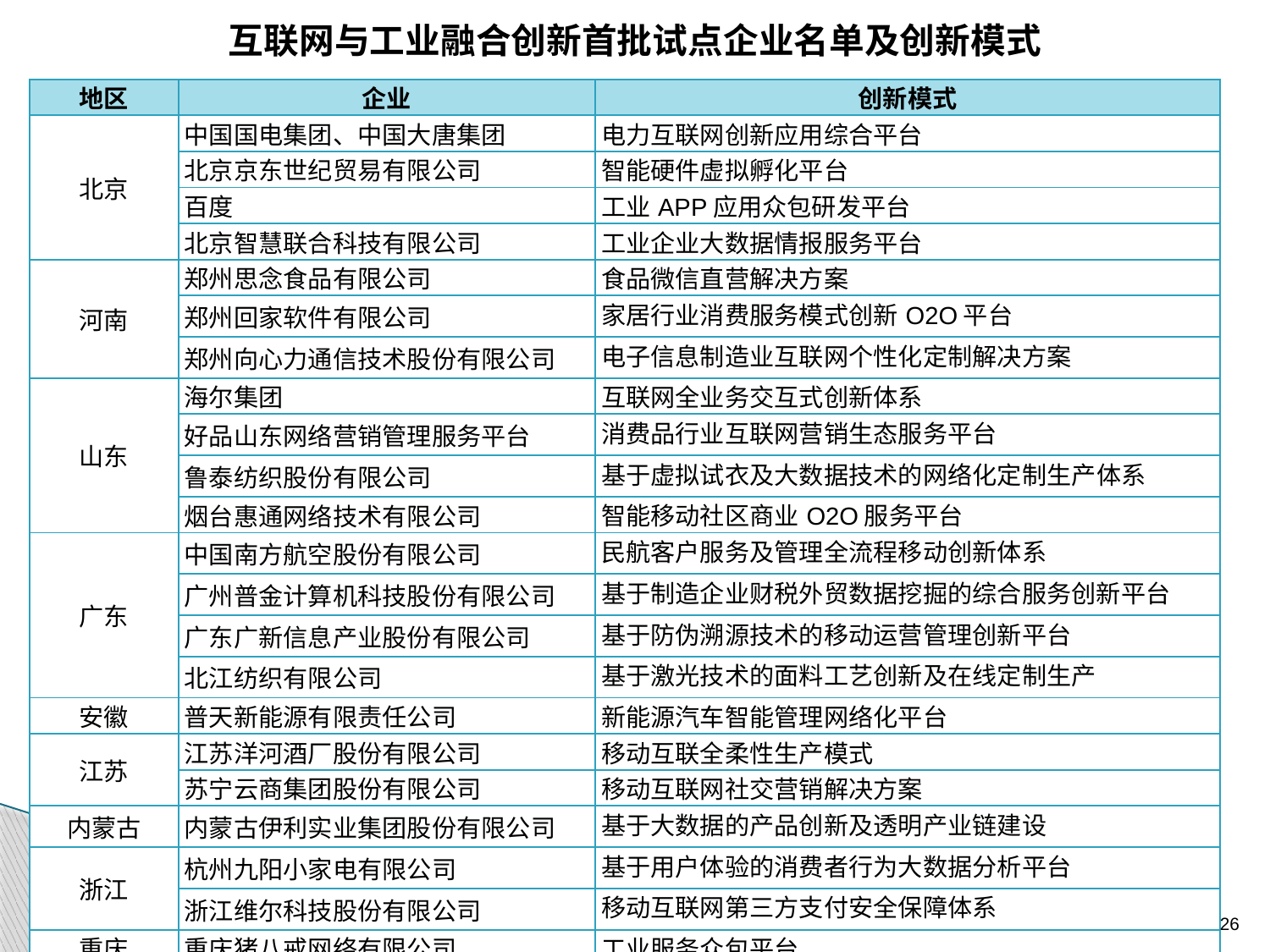

# 互联网与工业融合创新首批试点企业名单及创新模式
| 地区 | 企业 | 创新模式 |
| --- | --- | --- |
| 北京 | 中国国电集团、中国大唐集团 | 电力互联网创新应用综合平台 |
|  | 北京京东世纪贸易有限公司 | 智能硬件虚拟孵化平台 |
|  | 百度 | 工业APP应用众包研发平台 |
|  | 北京智慧联合科技有限公司 | 工业企业大数据情报服务平台 |
| 河南 | 郑州思念食品有限公司 | 食品微信直营解决方案 |
|  | 郑州回家软件有限公司 | 家居行业消费服务模式创新O2O平台 |
|  | 郑州向心力通信技术股份有限公司 | 电子信息制造业互联网个性化定制解决方案 |
| 山东 | 海尔集团 | 互联网全业务交互式创新体系 |
|  | 好品山东网络营销管理服务平台 | 消费品行业互联网营销生态服务平台 |
|  | 鲁泰纺织股份有限公司 | 基于虚拟试衣及大数据技术的网络化定制生产体系 |
|  | 烟台惠通网络技术有限公司 | 智能移动社区商业O2O服务平台 |
| 广东 | 中国南方航空股份有限公司 | 民航客户服务及管理全流程移动创新体系 |
|  | 广州普金计算机科技股份有限公司 | 基于制造企业财税外贸数据挖掘的综合服务创新平台 |
|  | 广东广新信息产业股份有限公司 | 基于防伪溯源技术的移动运营管理创新平台 |
|  | 北江纺织有限公司 | 基于激光技术的面料工艺创新及在线定制生产 |
| 安徽 | 普天新能源有限责任公司 | 新能源汽车智能管理网络化平台 |
| 江苏 | 江苏洋河酒厂股份有限公司 | 移动互联全柔性生产模式 |
|  | 苏宁云商集团股份有限公司 | 移动互联网社交营销解决方案 |
| 内蒙古 | 内蒙古伊利实业集团股份有限公司 | 基于大数据的产品创新及透明产业链建设 |
| 浙江 | 杭州九阳小家电有限公司 | 基于用户体验的消费者行为大数据分析平台 |
|  | 浙江维尔科技股份有限公司 | 移动互联网第三方支付安全保障体系 |
| 重庆 | 重庆猪八戒网络有限公司 | 工业服务众包平台 |
| 福建 | 产业互联（厦门）科技有限公司 | 流体机械制造企业网络化营销服务解决方案 |
26